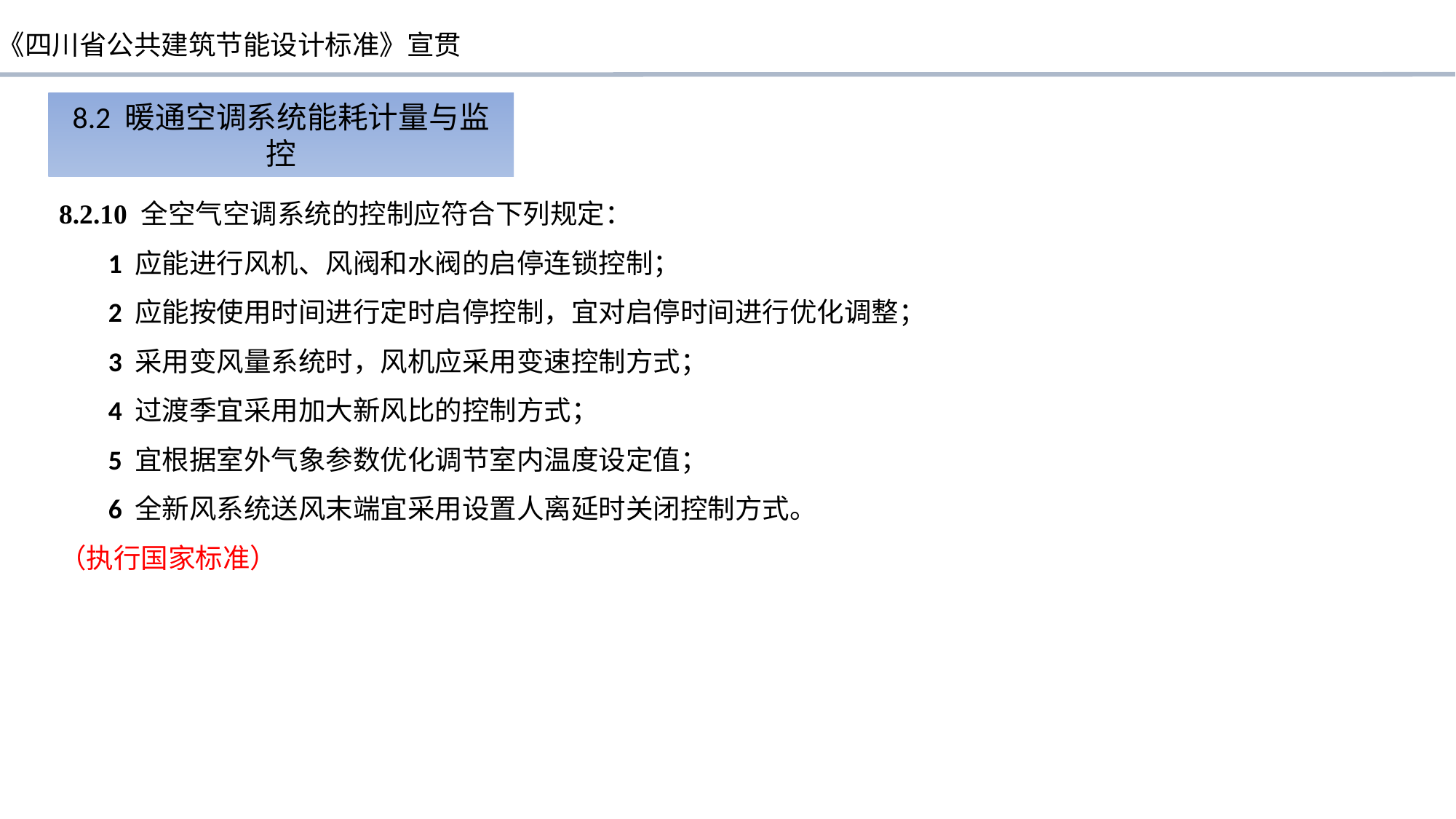

8.2 暖通空调系统能耗计量与监控
8.2.10 全空气空调系统的控制应符合下列规定：
        1 应能进行风机、风阀和水阀的启停连锁控制；
        2 应能按使用时间进行定时启停控制，宜对启停时间进行优化调整；
        3 采用变风量系统时，风机应采用变速控制方式；
        4 过渡季宜采用加大新风比的控制方式；
        5 宜根据室外气象参数优化调节室内温度设定值；
        6 全新风系统送风末端宜采用设置人离延时关闭控制方式。
（执行国家标准）